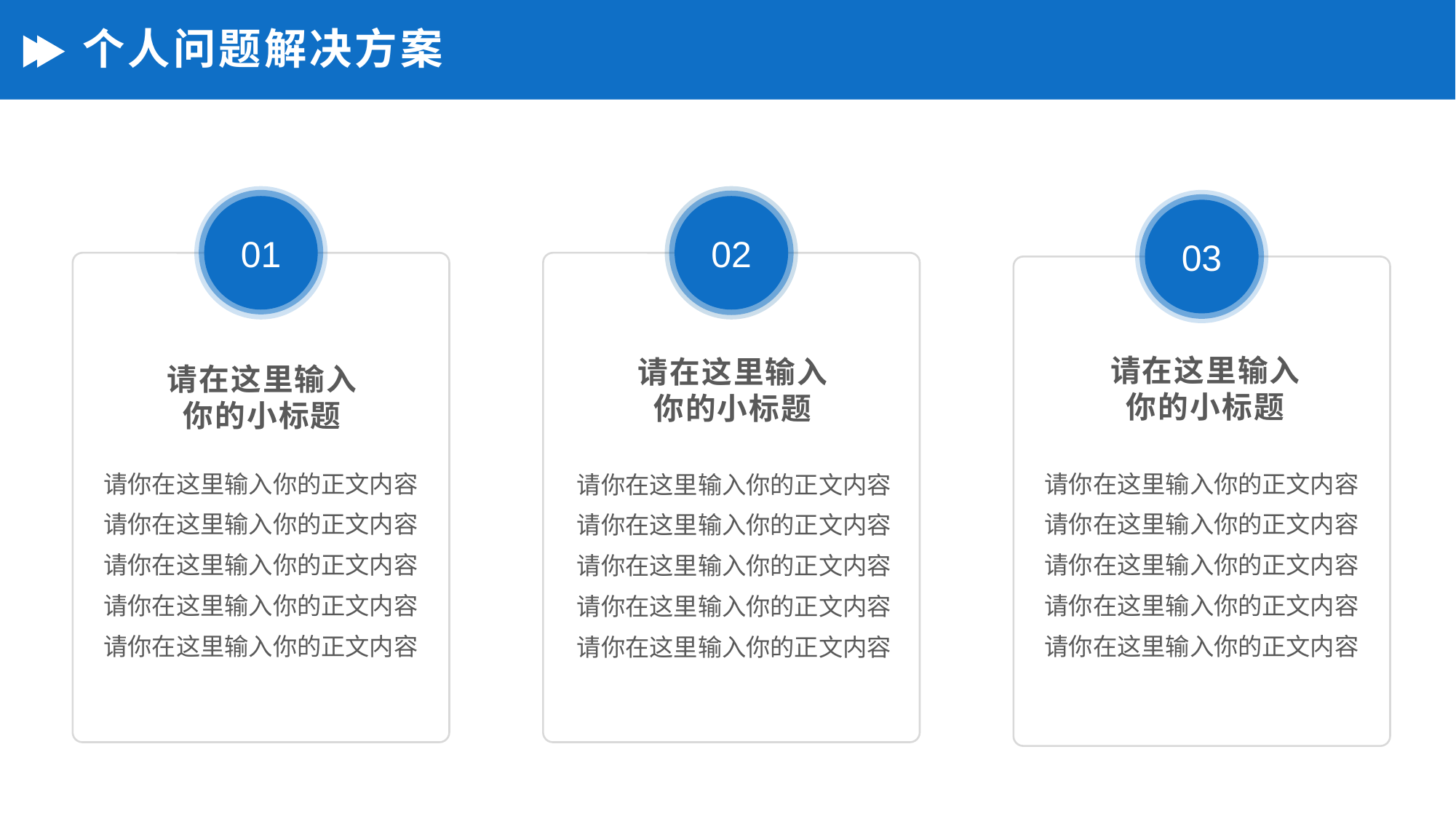

# 个人问题解决方案

01

02

03

请在这里输入
你的小标题
请在这里输入
你的小标题
请在这里输入
你的小标题
请你在这里输入你的正文内容请你在这里输入你的正文内容请你在这里输入你的正文内容请你在这里输入你的正文内容请你在这里输入你的正文内容

请你在这里输入你的正文内容请你在这里输入你的正文内容请你在这里输入你的正文内容请你在这里输入你的正文内容请你在这里输入你的正文内容
请你在这里输入你的正文内容请你在这里输入你的正文内容请你在这里输入你的正文内容请你在这里输入你的正文内容请你在这里输入你的正文内容